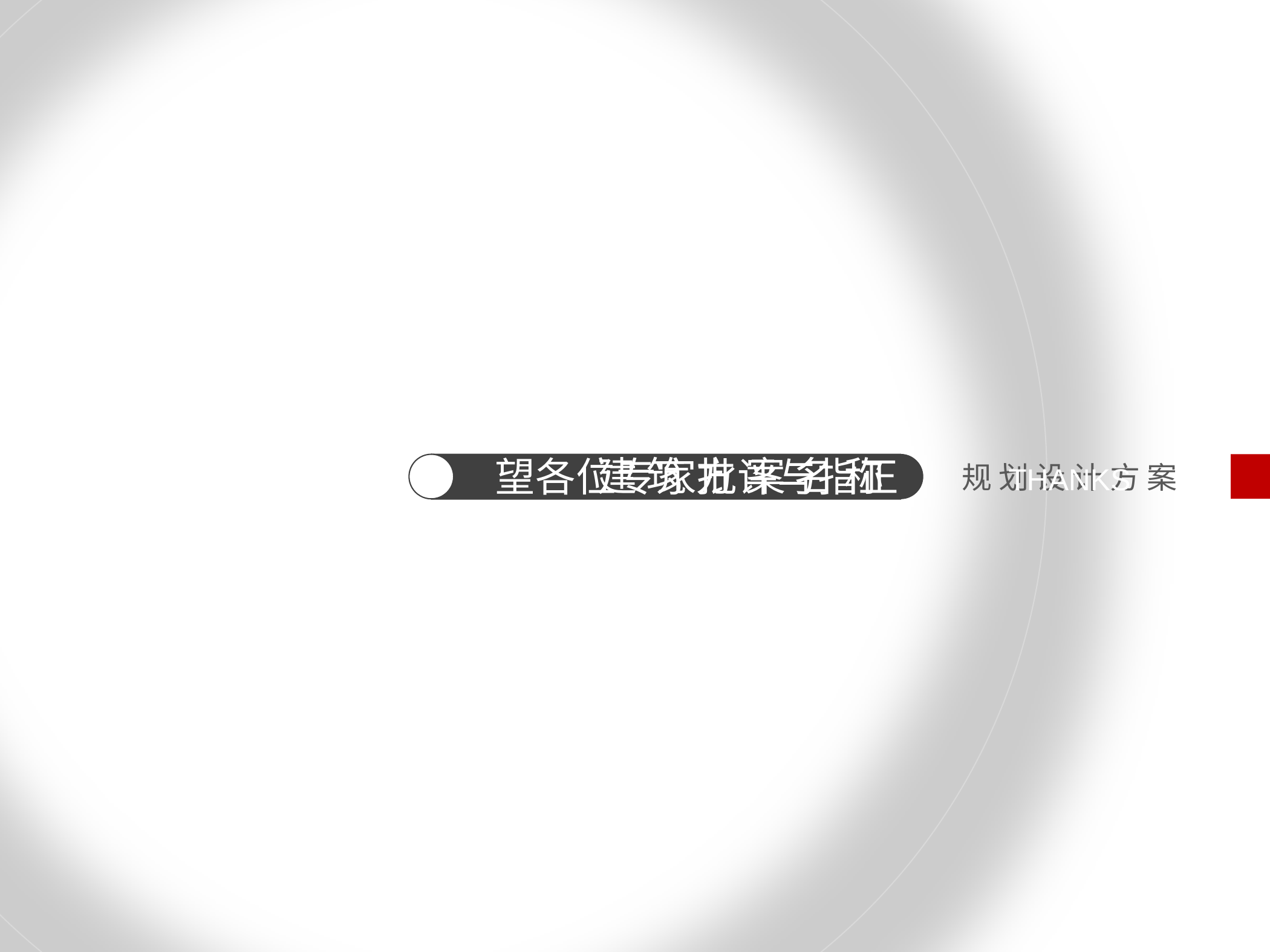

建 筑 方 案 名 称
望各位专家批评与指正
规 划 设 计 方 案

THANKS
谢 谢